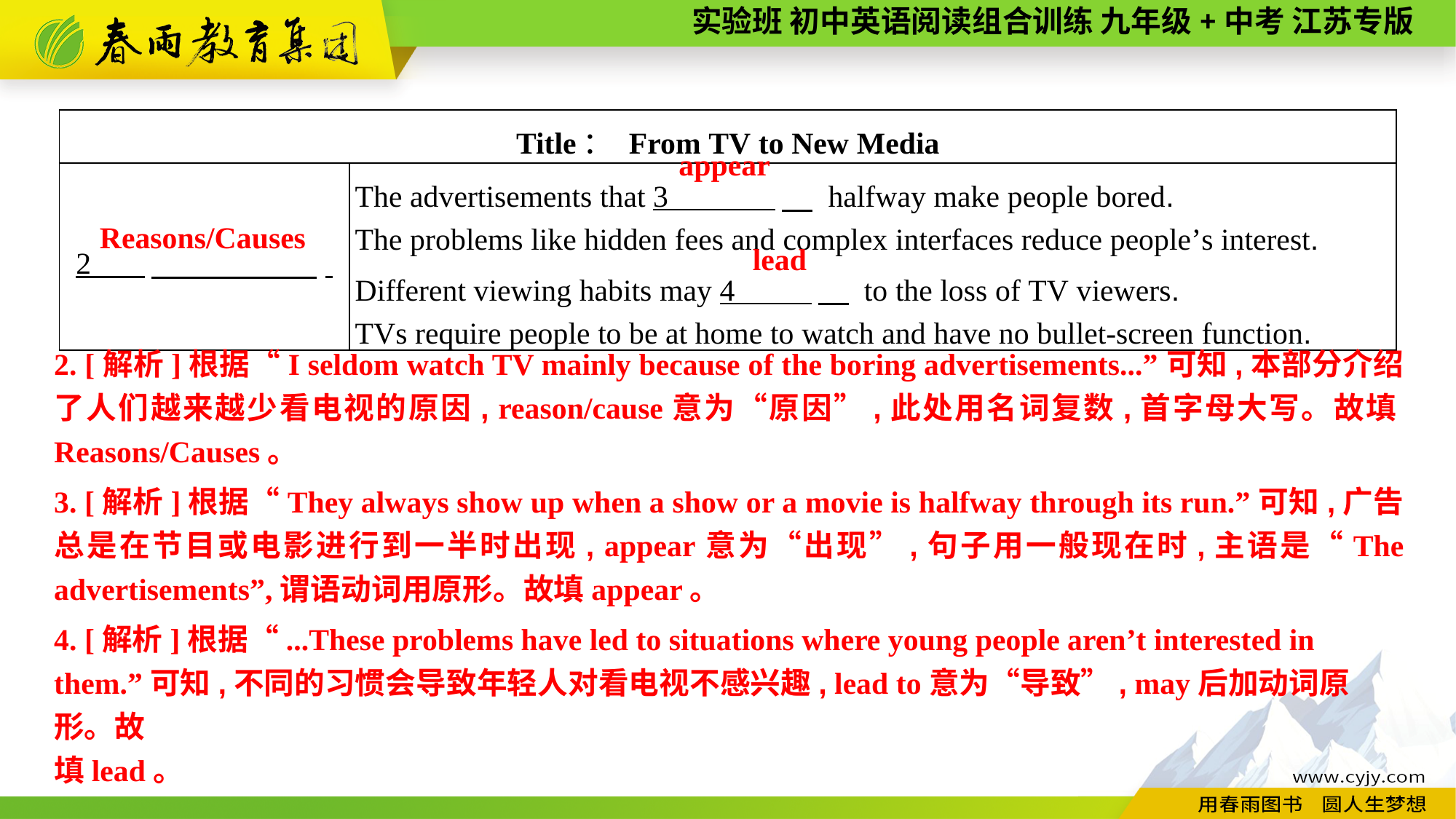

| Title： From TV to New Media |  |
| --- | --- |
| 2 　 . | The advertisements that 3 　 halfway make people bored. The problems like hidden fees and complex interfaces reduce people’s interest. Different viewing habits may 4 　 to the loss of TV viewers. TVs require people to be at home to watch and have no bullet-screen function. |
appear
Reasons/Causes
lead
2. [解析]根据“I seldom watch TV mainly because of the boring advertisements...”可知,本部分介绍了人们越来越少看电视的原因, reason/cause意为“原因”,此处用名词复数,首字母大写。故填Reasons/Causes。
3. [解析]根据“They always show up when a show or a movie is halfway through its run.”可知,广告总是在节目或电影进行到一半时出现, appear意为“出现”,句子用一般现在时,主语是“The advertisements”,谓语动词用原形。故填appear。
4. [解析]根据“...These problems have led to situations where young people aren’t interested in them.”可知,不同的习惯会导致年轻人对看电视不感兴趣, lead to意为“导致”, may后加动词原形。故
填lead。